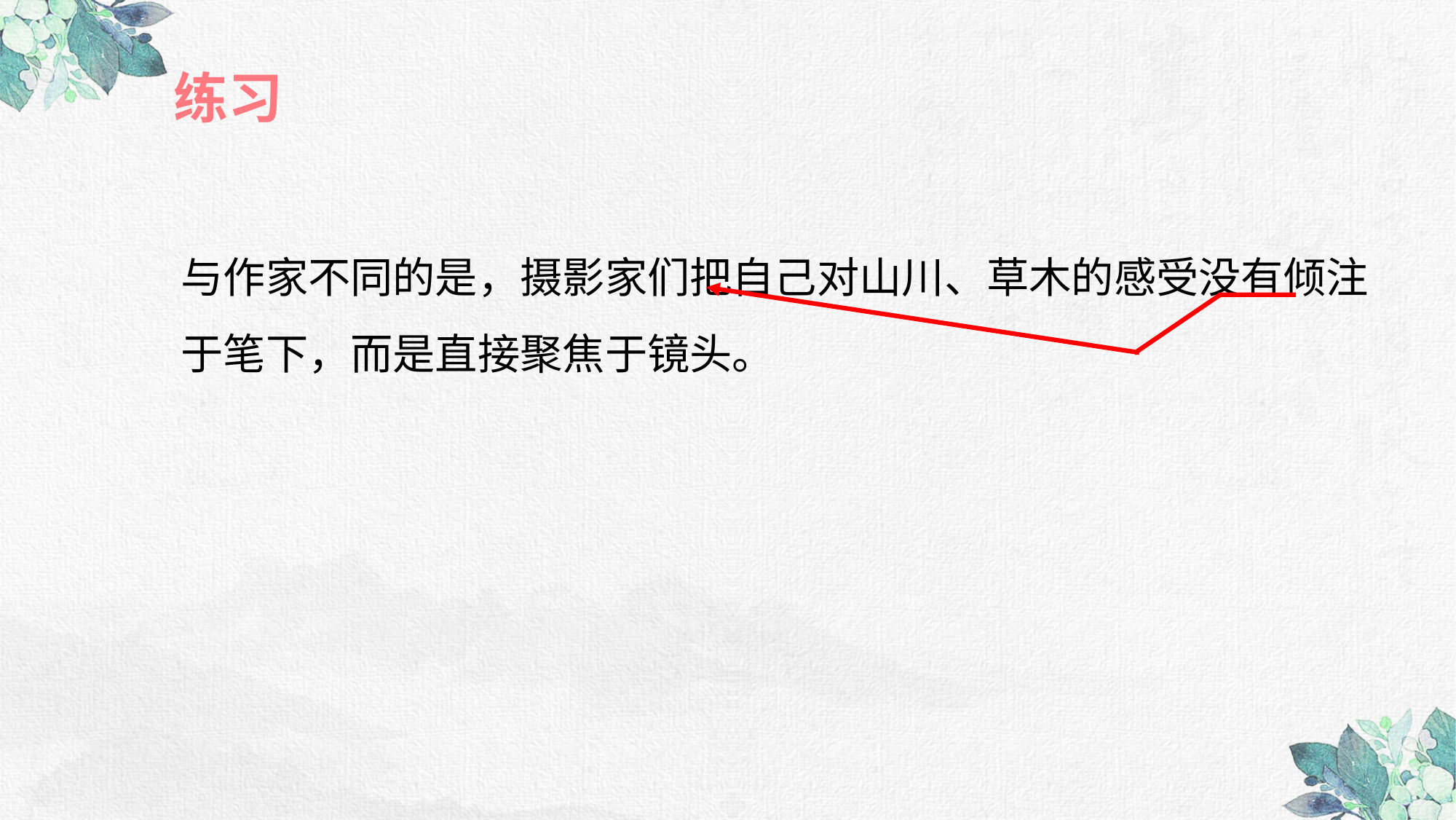

练习
与作家不同的是，摄影家们把自己对山川、草木的感受没有倾注于笔下，而是直接聚焦于镜头。